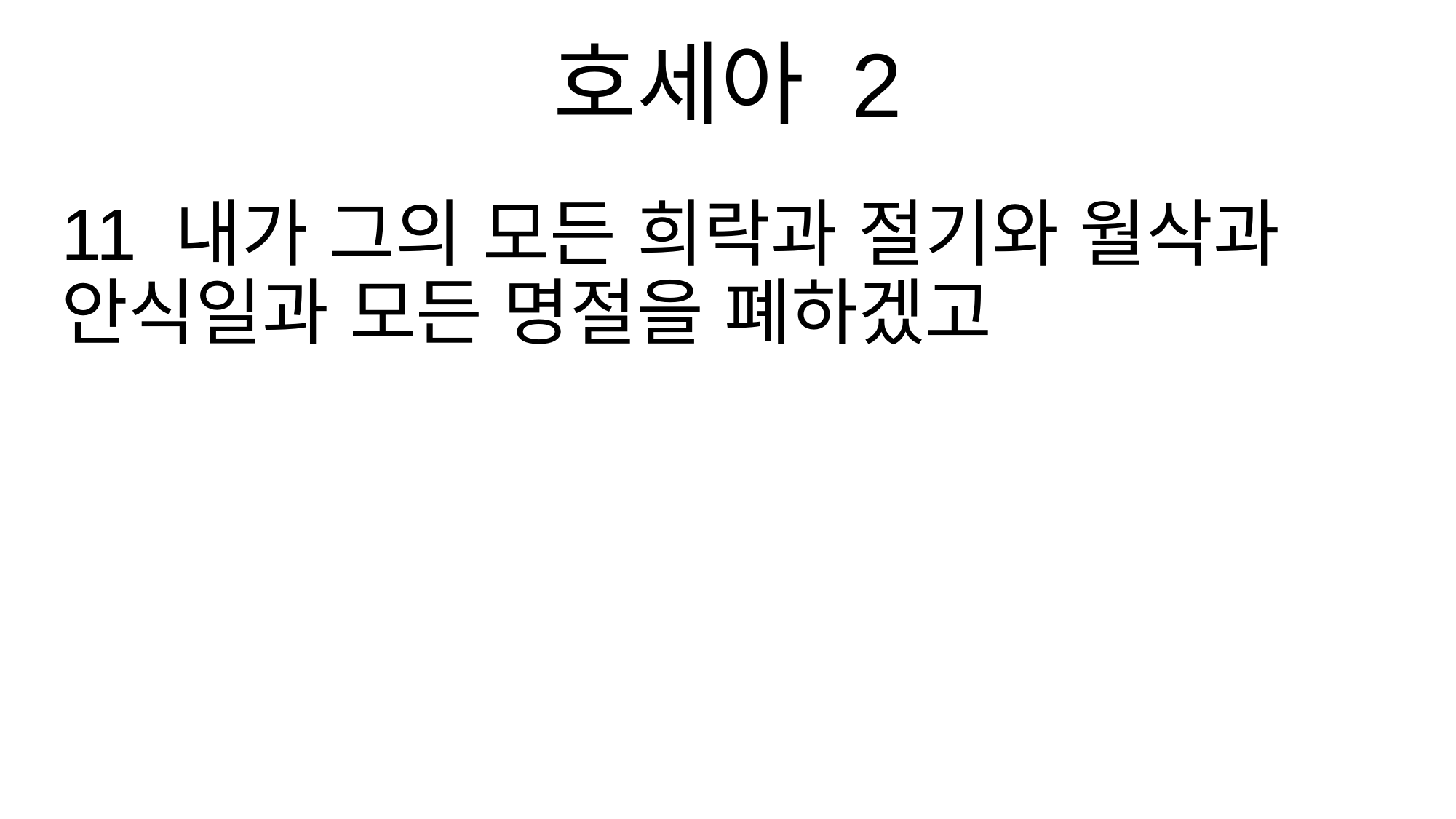

호세아 2
11 내가 그의 모든 희락과 절기와 월삭과 안식일과 모든 명절을 폐하겠고